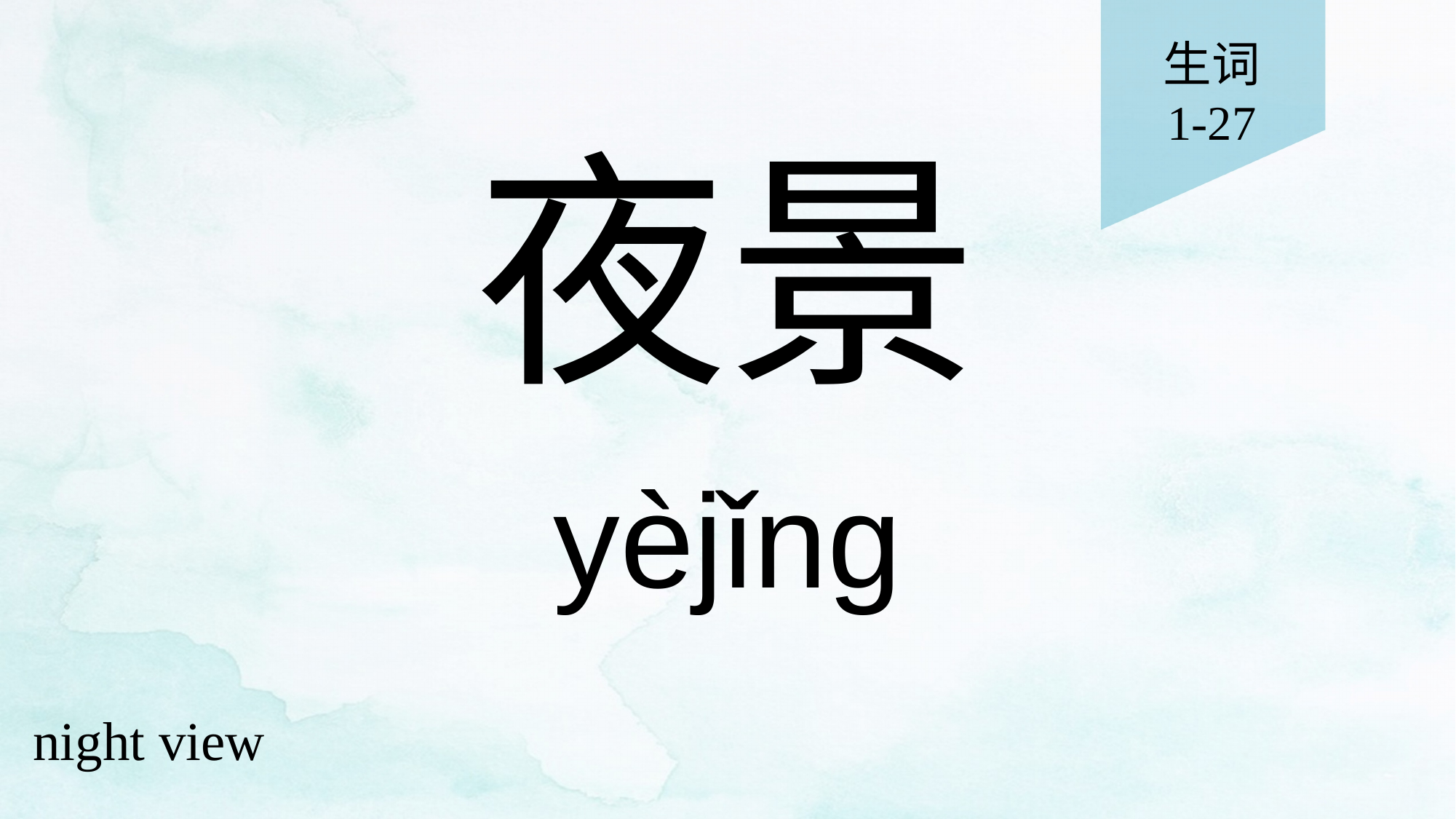

生词
1-27
# 夜景
yèjǐng
night view